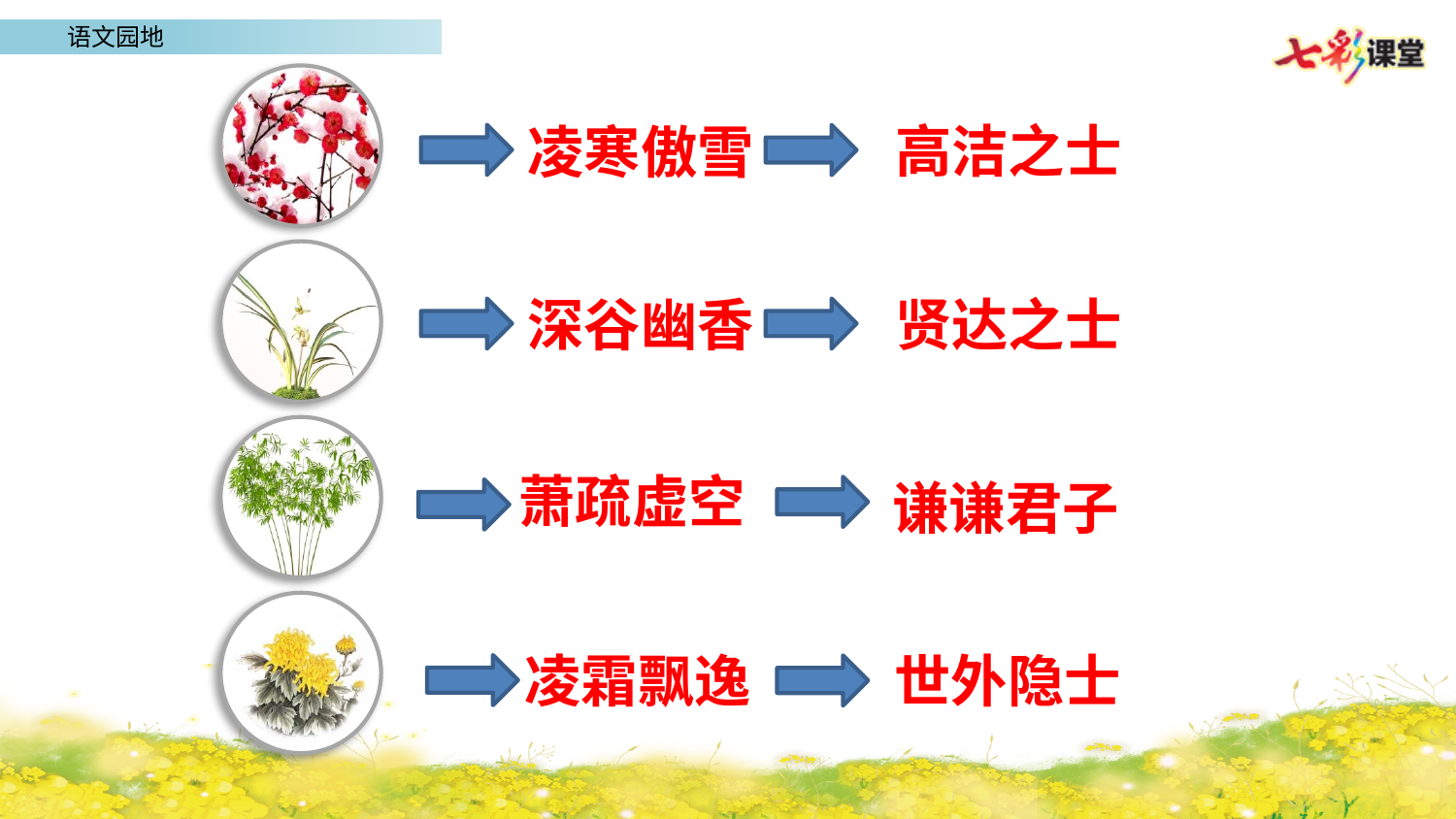

高洁之士

凌寒傲雪

深谷幽香
贤达之士

萧疏虚空
谦谦君子

凌霜飘逸
世外隐士